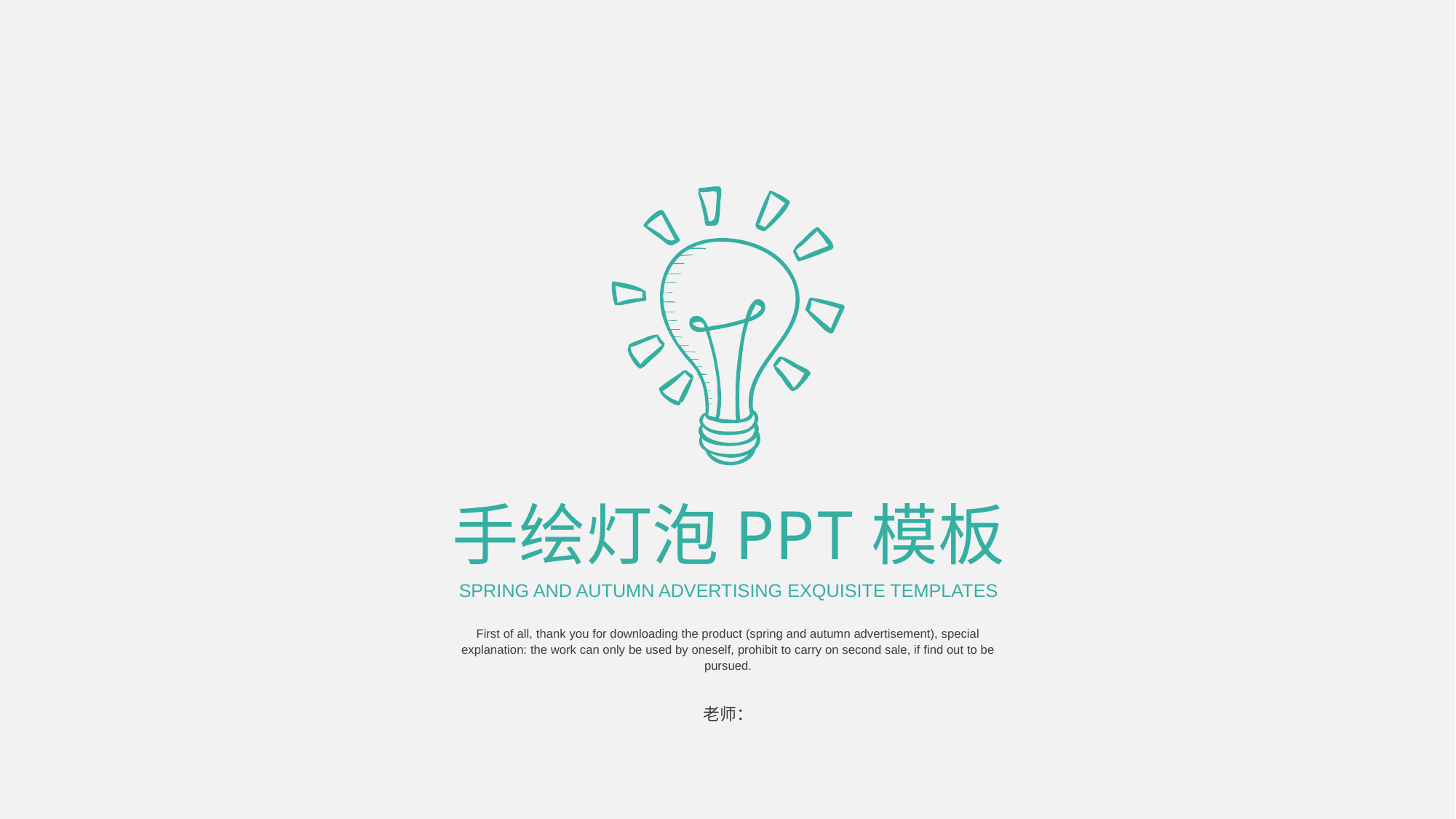

手绘灯泡PPT模板
SPRING AND AUTUMN ADVERTISING EXQUISITE TEMPLATES
First of all, thank you for downloading the product (spring and autumn advertisement), special explanation: the work can only be used by oneself, prohibit to carry on second sale, if find out to be pursued.
老师：